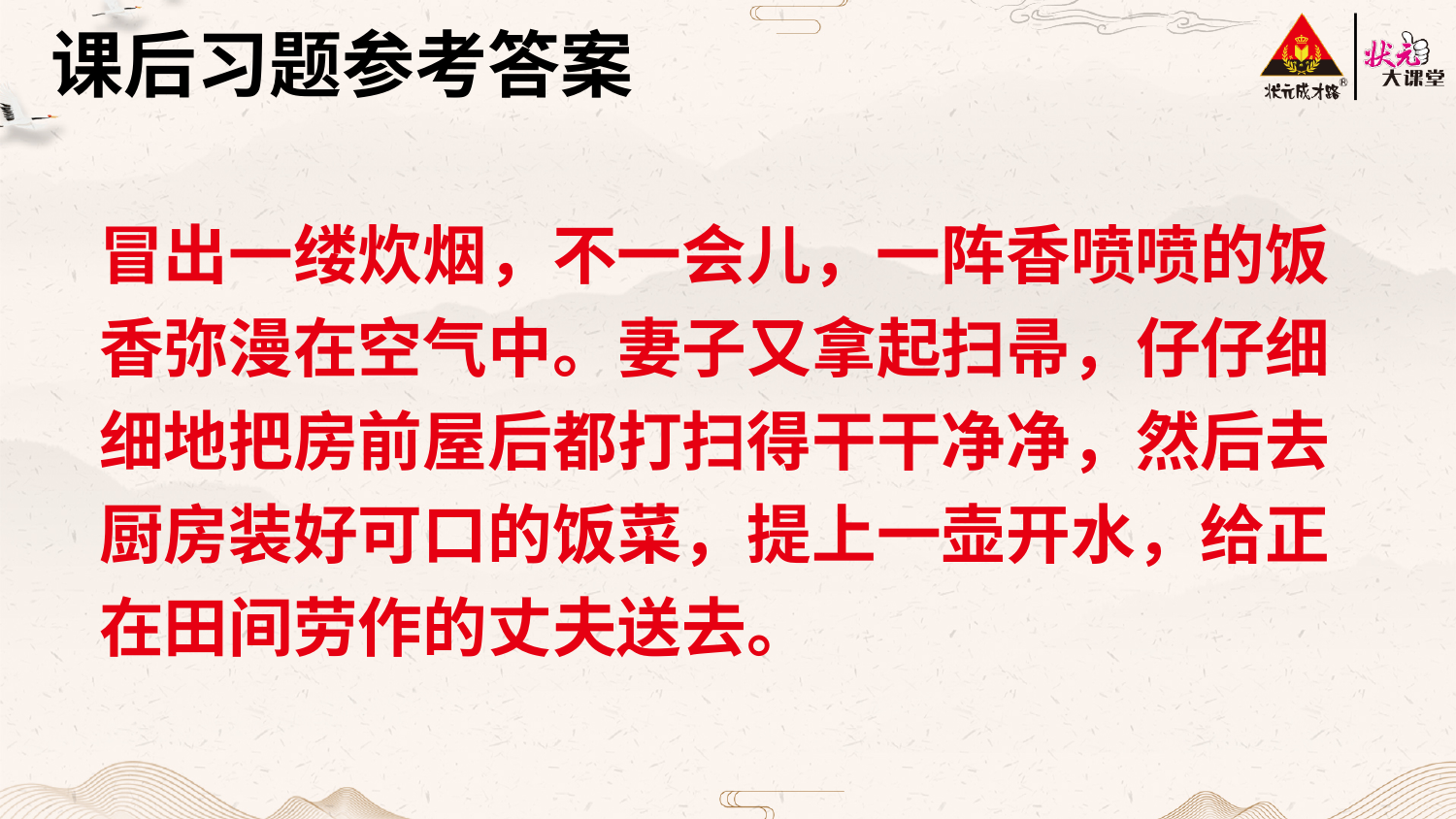

课后习题参考答案
冒出一缕炊烟，不一会儿，一阵香喷喷的饭香弥漫在空气中。妻子又拿起扫帚，仔仔细细地把房前屋后都打扫得干干净净，然后去厨房装好可口的饭菜，提上一壶开水，给正在田间劳作的丈夫送去。